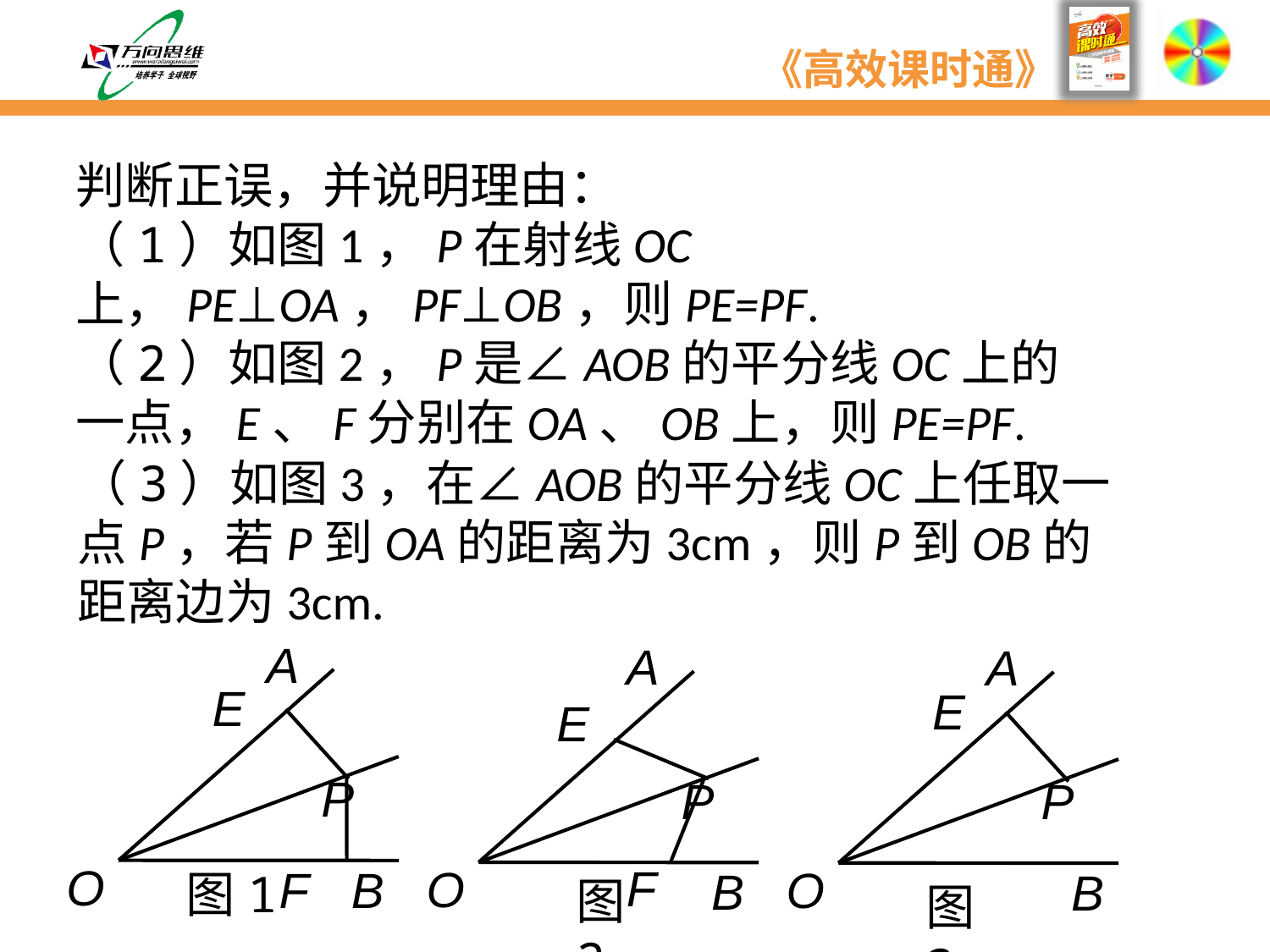

判断正误，并说明理由：
（1）如图1，P在射线OC上，PE⊥OA，PF⊥OB，则PE=PF.
（2）如图2，P是∠AOB的平分线OC上的一点，E、F分别在OA、OB上，则PE=PF.
（3）如图3，在∠AOB的平分线OC上任取一点P，若P到OA的距离为3cm，则P到OB的距离边为3cm.
A

E

P

O
F
B

图1
A

E

P

F
O
B

图2
A

E

P
O
B

图3

12